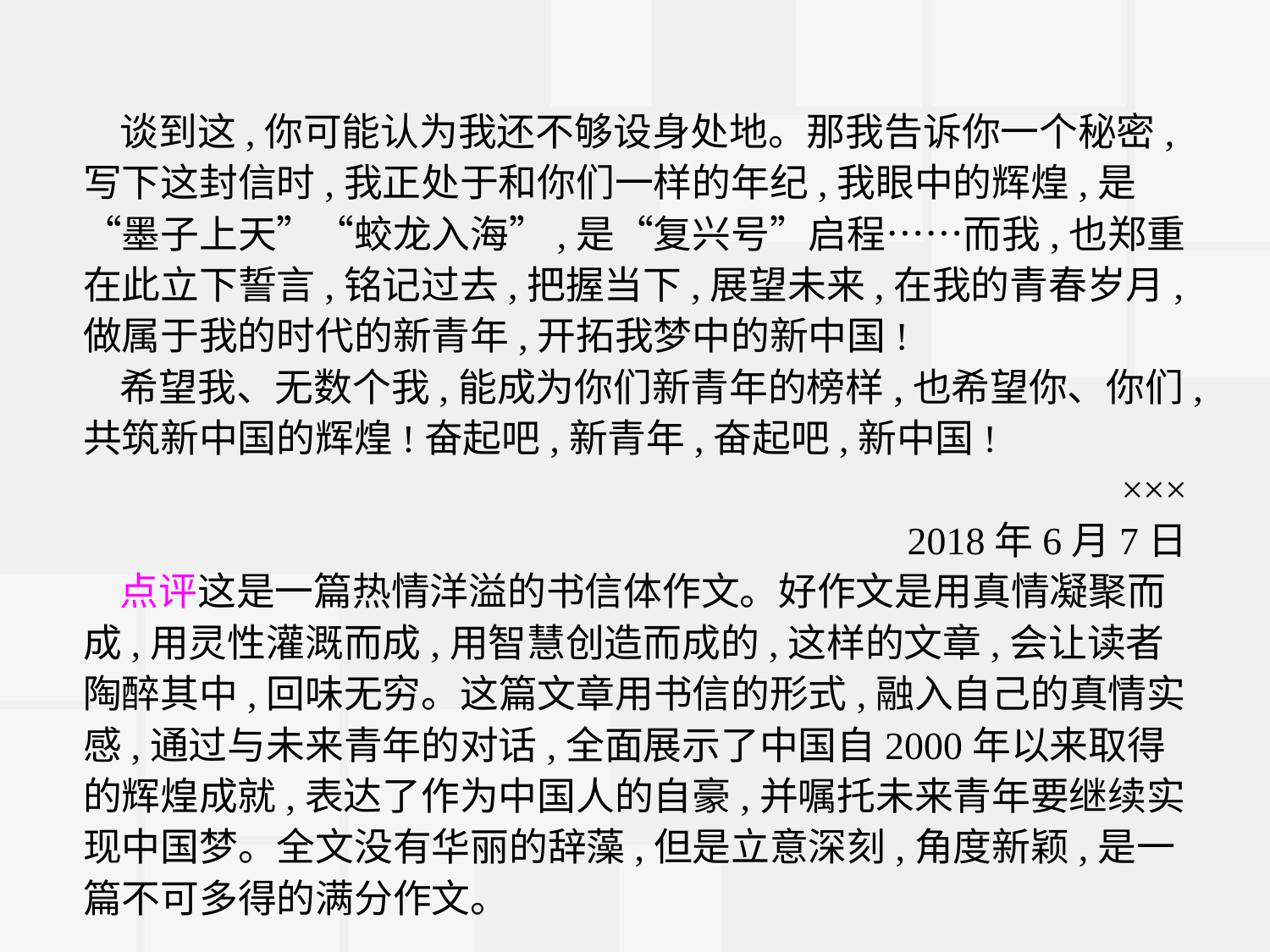

谈到这,你可能认为我还不够设身处地。那我告诉你一个秘密,写下这封信时,我正处于和你们一样的年纪,我眼中的辉煌,是“墨子上天”“蛟龙入海”,是“复兴号”启程……而我,也郑重在此立下誓言,铭记过去,把握当下,展望未来,在我的青春岁月,做属于我的时代的新青年,开拓我梦中的新中国!
希望我、无数个我,能成为你们新青年的榜样,也希望你、你们,共筑新中国的辉煌!奋起吧,新青年,奋起吧,新中国!
×××
2018年6月7日
点评这是一篇热情洋溢的书信体作文。好作文是用真情凝聚而成,用灵性灌溉而成,用智慧创造而成的,这样的文章,会让读者陶醉其中,回味无穷。这篇文章用书信的形式,融入自己的真情实感,通过与未来青年的对话,全面展示了中国自2000年以来取得的辉煌成就,表达了作为中国人的自豪,并嘱托未来青年要继续实现中国梦。全文没有华丽的辞藻,但是立意深刻,角度新颖,是一篇不可多得的满分作文。